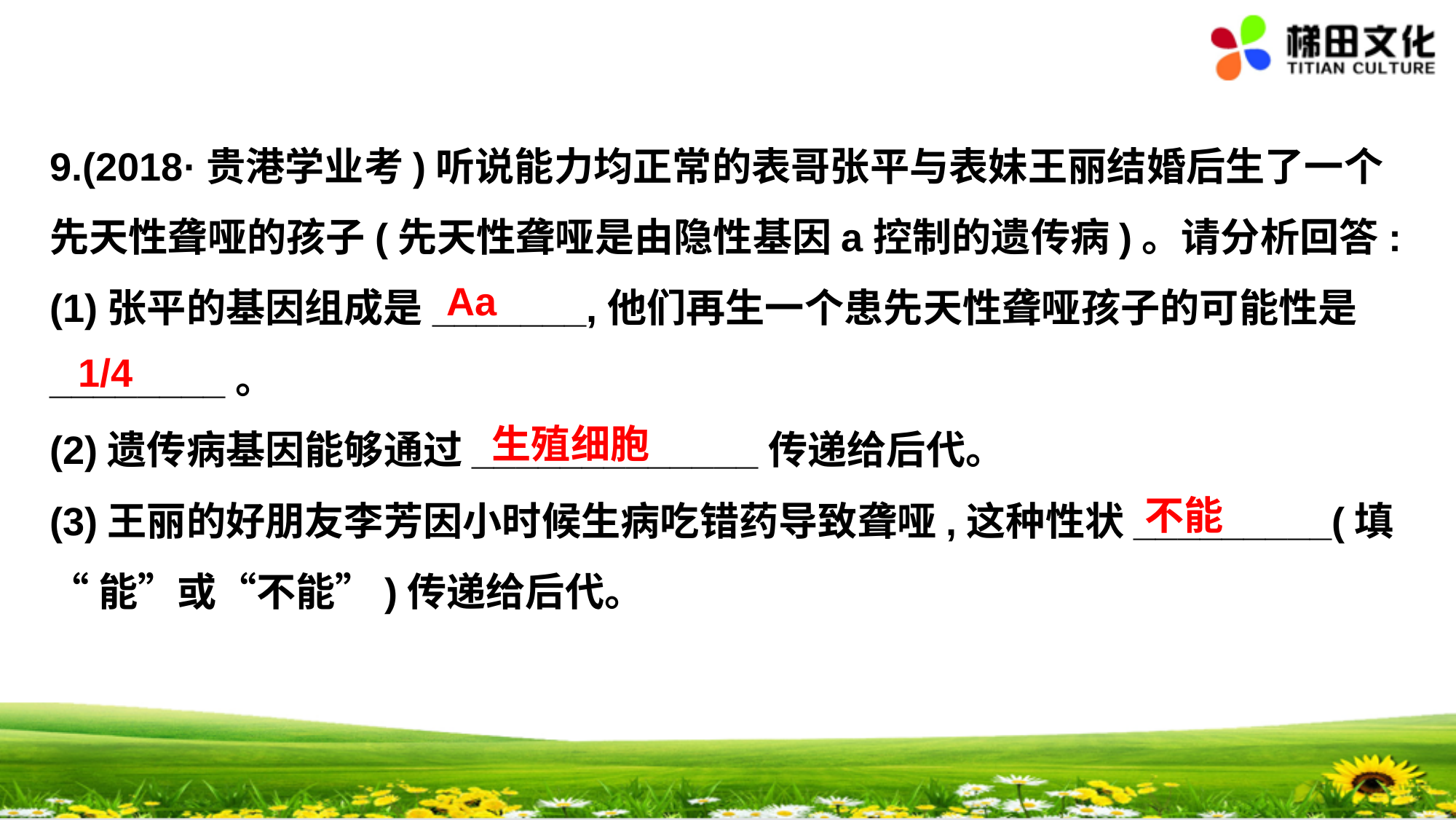

9.(2018·贵港学业考)听说能力均正常的表哥张平与表妹王丽结婚后生了一个
先天性聋哑的孩子(先天性聋哑是由隐性基因a控制的遗传病)。请分析回答:
(1)张平的基因组成是_______,他们再生一个患先天性聋哑孩子的可能性是
________。
(2)遗传病基因能够通过_____________传递给后代。
(3)王丽的好朋友李芳因小时候生病吃错药导致聋哑,这种性状_________(填
“能”或“不能”)传递给后代。
　Aa
　1/4
　生殖细胞
　不能